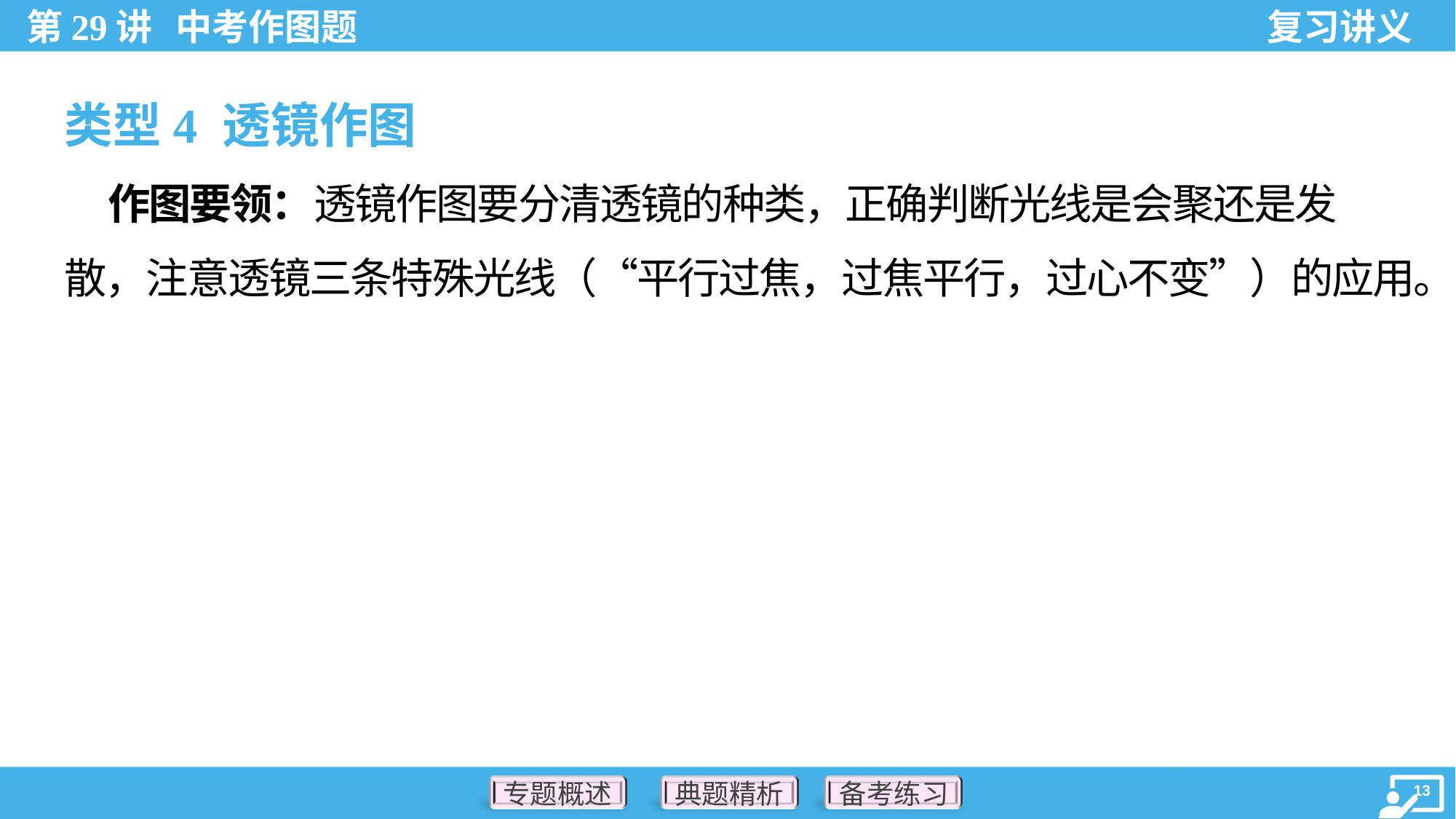

类型4 透镜作图
    作图要领：透镜作图要分清透镜的种类，正确判断光线是会聚还是发
散，注意透镜三条特殊光线（“平行过焦，过焦平行，过心不变”）的应用。